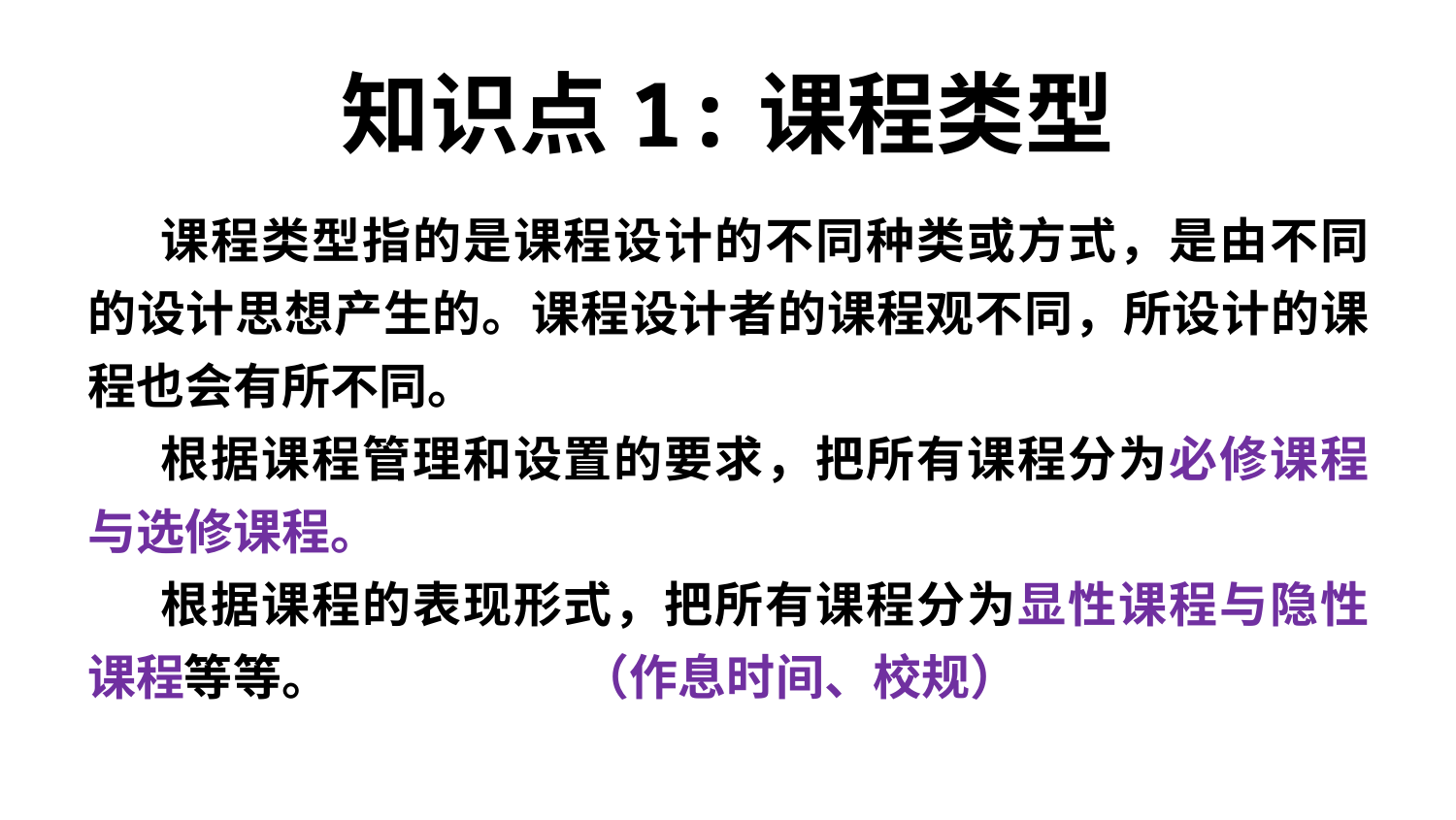

# 知识点1:课程类型
课程类型指的是课程设计的不同种类或方式，是由不同的设计思想产生的。课程设计者的课程观不同，所设计的课程也会有所不同。
根据课程管理和设置的要求，把所有课程分为必修课程与选修课程。
根据课程的表现形式，把所有课程分为显性课程与隐性课程等等。                       （作息时间、校规）